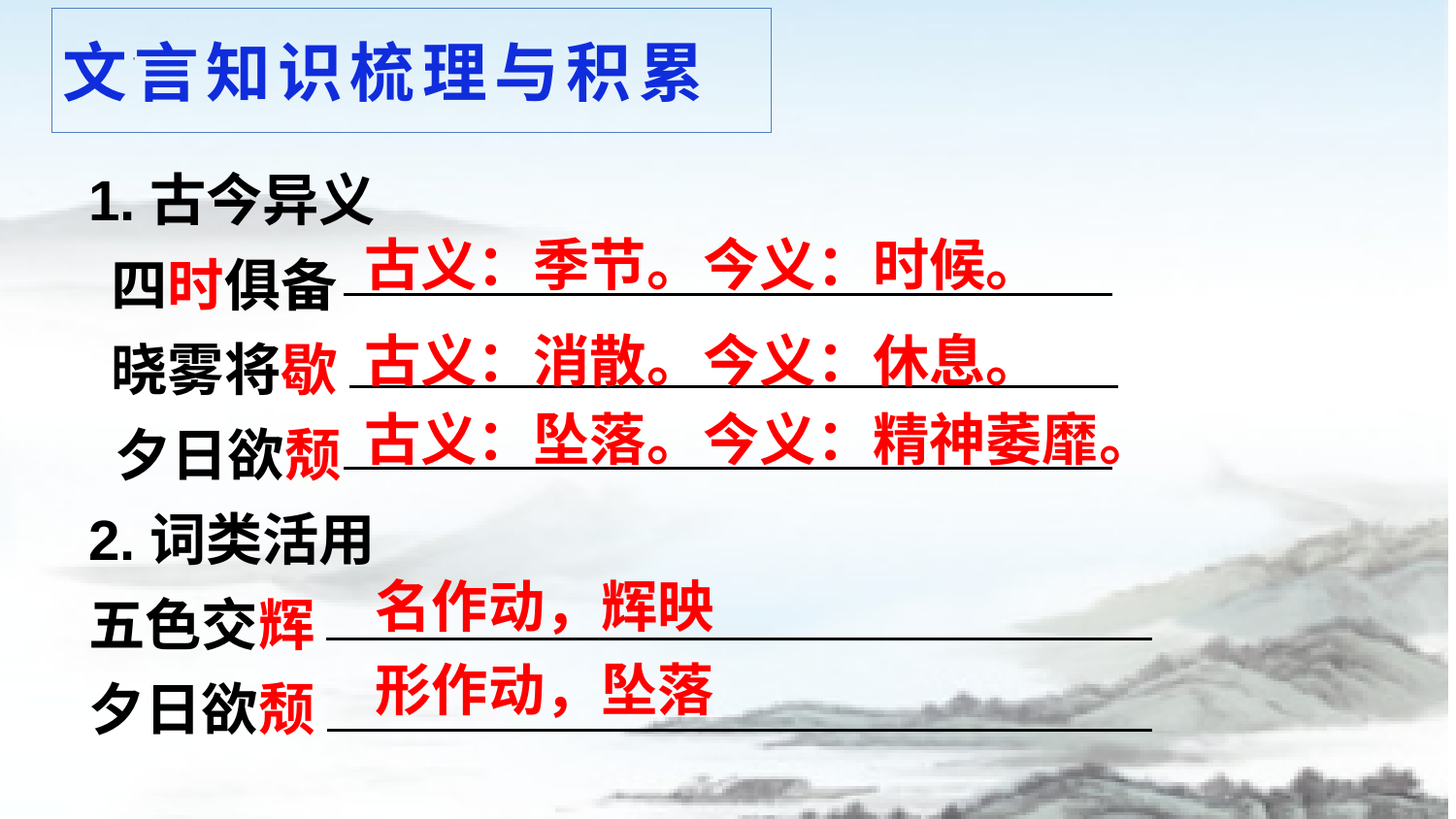

文言知识梳理与积累
1.古今异义
 四时俱备
 晓雾将歇
 夕日欲颓
2.词类活用
五色交辉
夕日欲颓

古义：季节。今义：时候。
古义：消散。今义：休息。
古义：坠落。今义：精神萎靡。

名作动，辉映
形作动，坠落